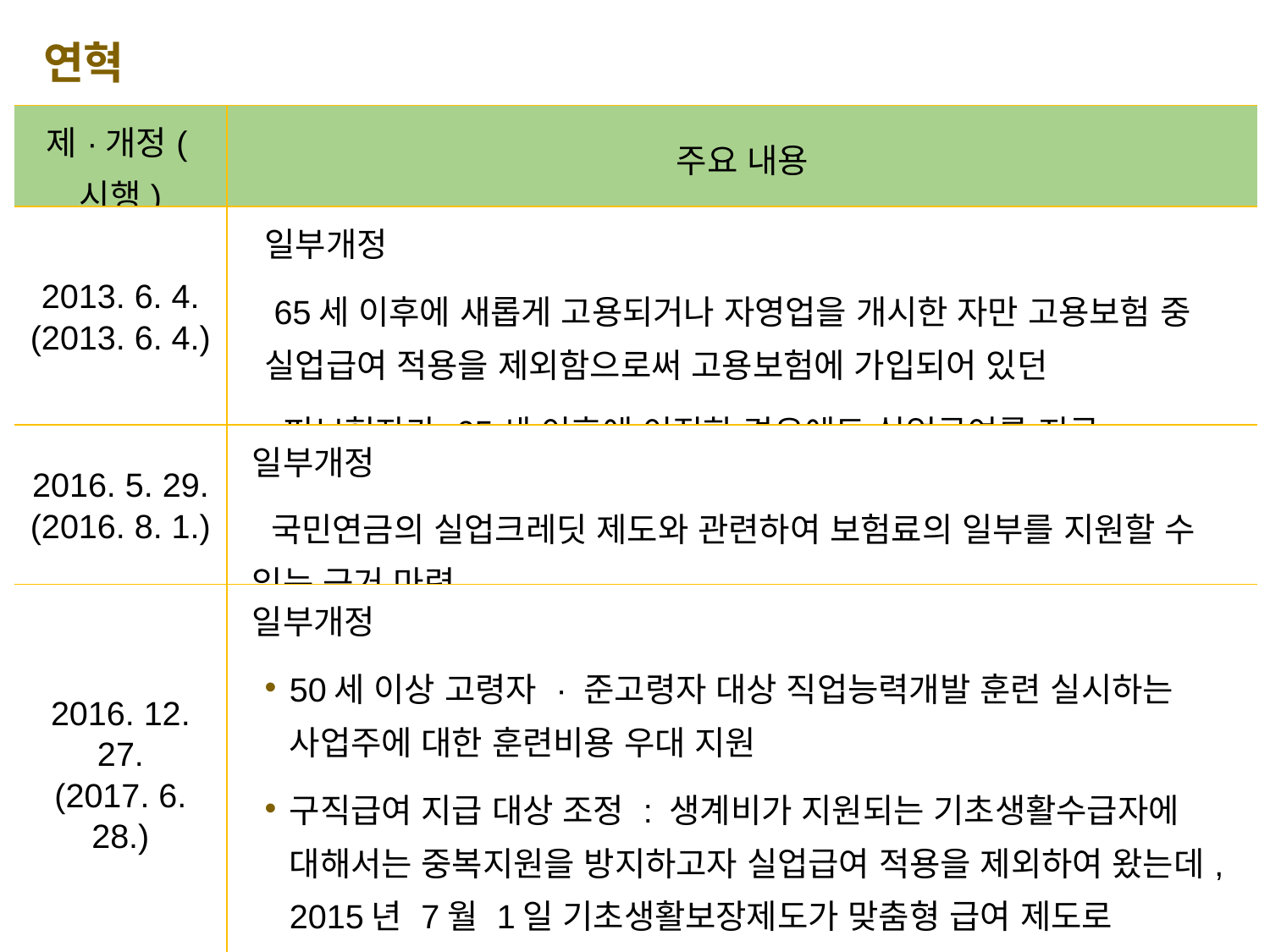

연혁
| 제·개정(시행) | 주요 내용 |
| --- | --- |
| 2013. 6. 4. (2013. 6. 4.) | 일부개정 65세 이후에 새롭게 고용되거나 자영업을 개시한 자만 고용보험 중 실업급여 적용을 제외함으로써 고용보험에 가입되어 있던 피보험자가 65세 이후에 이직한 경우에도 실업급여를 지급 |
| 2016. 5. 29. (2016. 8. 1.) | 일부개정 국민연금의 실업크레딧 제도와 관련하여 보험료의 일부를 지원할 수 있는 근거 마련 |
| 2016. 12. 27. (2017. 6. 28.) | 일부개정 50세 이상 고령자 · 준고령자 대상 직업능력개발 훈련 실시하는 사업주에 대한 훈련비용 우대 지원 구직급여 지급 대상 조정 : 생계비가 지원되는 기초생활수급자에 대해서는 중복지원을 방지하고자 실업급여 적용을 제외하여 왔는데, 2015년 7월 1일 기초생활보장제도가 맞춤형 급여 제도로 개편되면서 생계급여를 받지 못하는 수급권자에게 구직급여를 지급 |